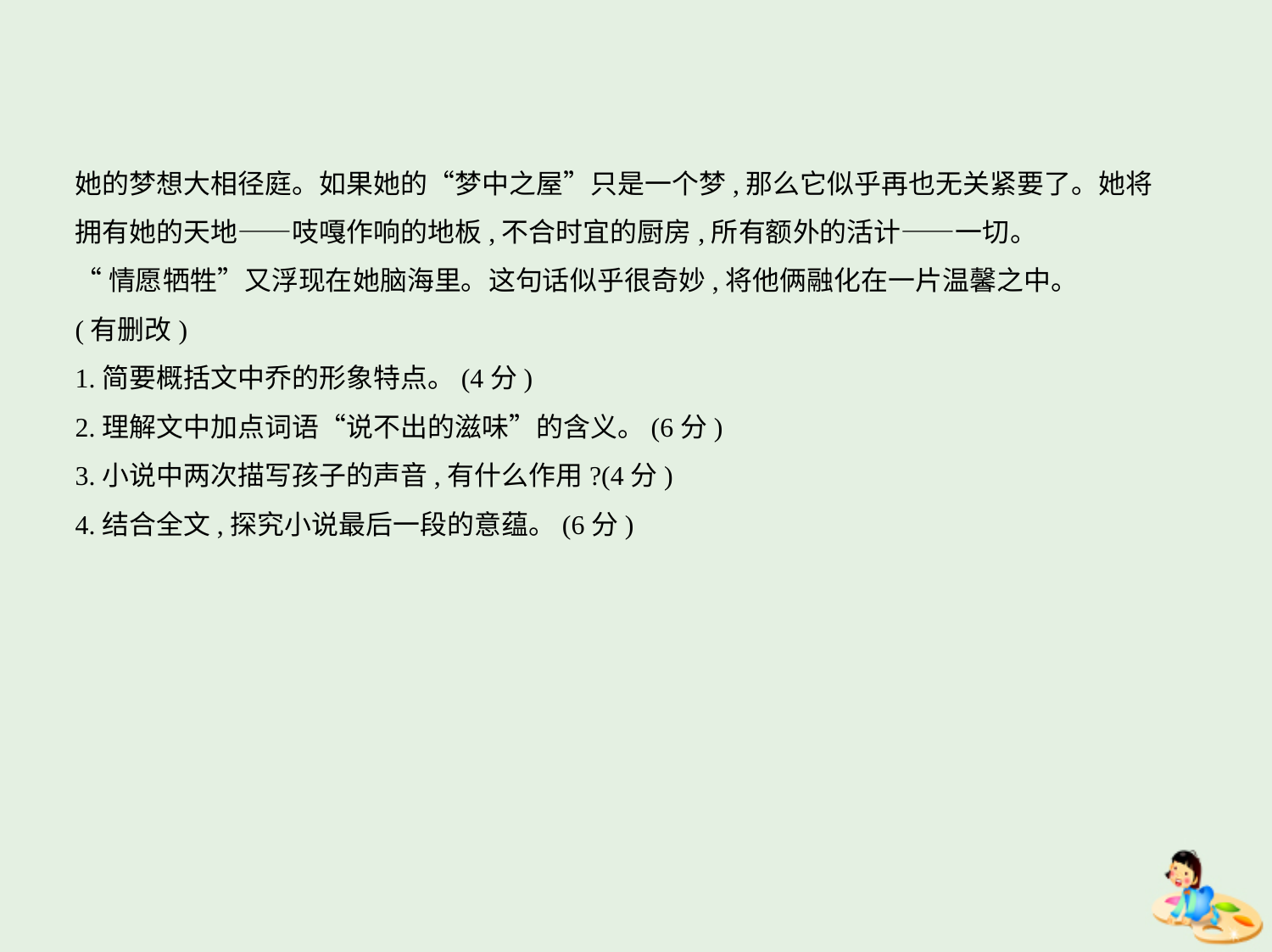

她的梦想大相径庭。如果她的“梦中之屋”只是一个梦,那么它似乎再也无关紧要了。她将
拥有她的天地——吱嘎作响的地板,不合时宜的厨房,所有额外的活计——一切。
“情愿牺牲”又浮现在她脑海里。这句话似乎很奇妙,将他俩融化在一片温馨之中。
(有删改)
1.简要概括文中乔的形象特点。(4分)
2.理解文中加点词语“说不出的滋味”的含义。(6分)
3.小说中两次描写孩子的声音,有什么作用?(4分)
4.结合全文,探究小说最后一段的意蕴。(6分)